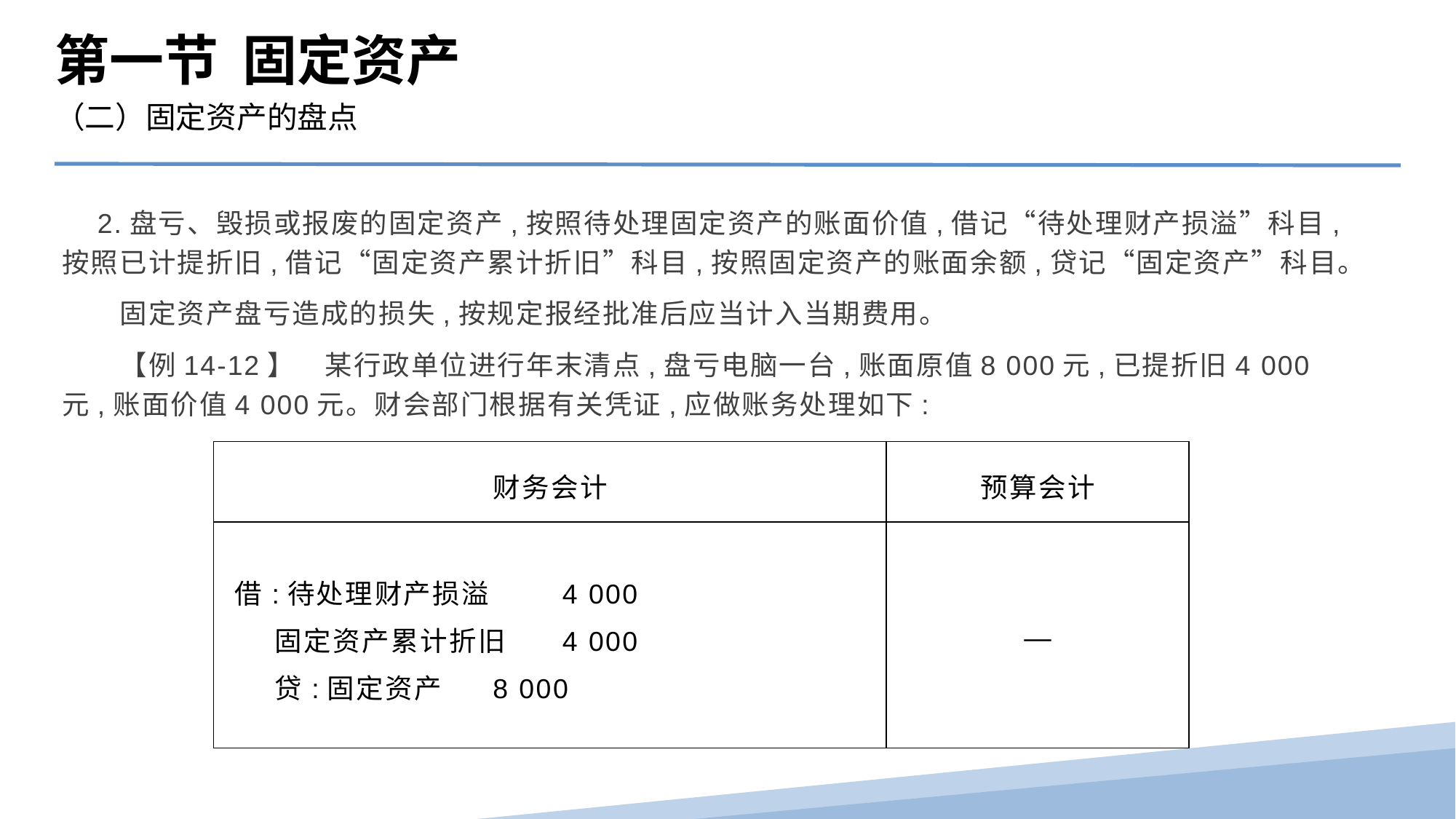

第一节  固定资产
（二）固定资产的盘点
　2.盘亏、毁损或报废的固定资产,按照待处理固定资产的账面价值,借记“待处理财产损溢”科目,按照已计提折旧,借记“固定资产累计折旧”科目,按照固定资产的账面余额,贷记“固定资产”科目。
　　固定资产盘亏造成的损失,按规定报经批准后应当计入当期费用。
　　【例14-12】　某行政单位进行年末清点,盘亏电脑一台,账面原值8 000元,已提折旧4 000元,账面价值4 000元。财会部门根据有关凭证,应做账务处理如下:
| 财务会计 | 预算会计 |
| --- | --- |
| 借:待处理财产损溢 4 000 固定资产累计折旧 4 000 贷:固定资产 8 000 | — |